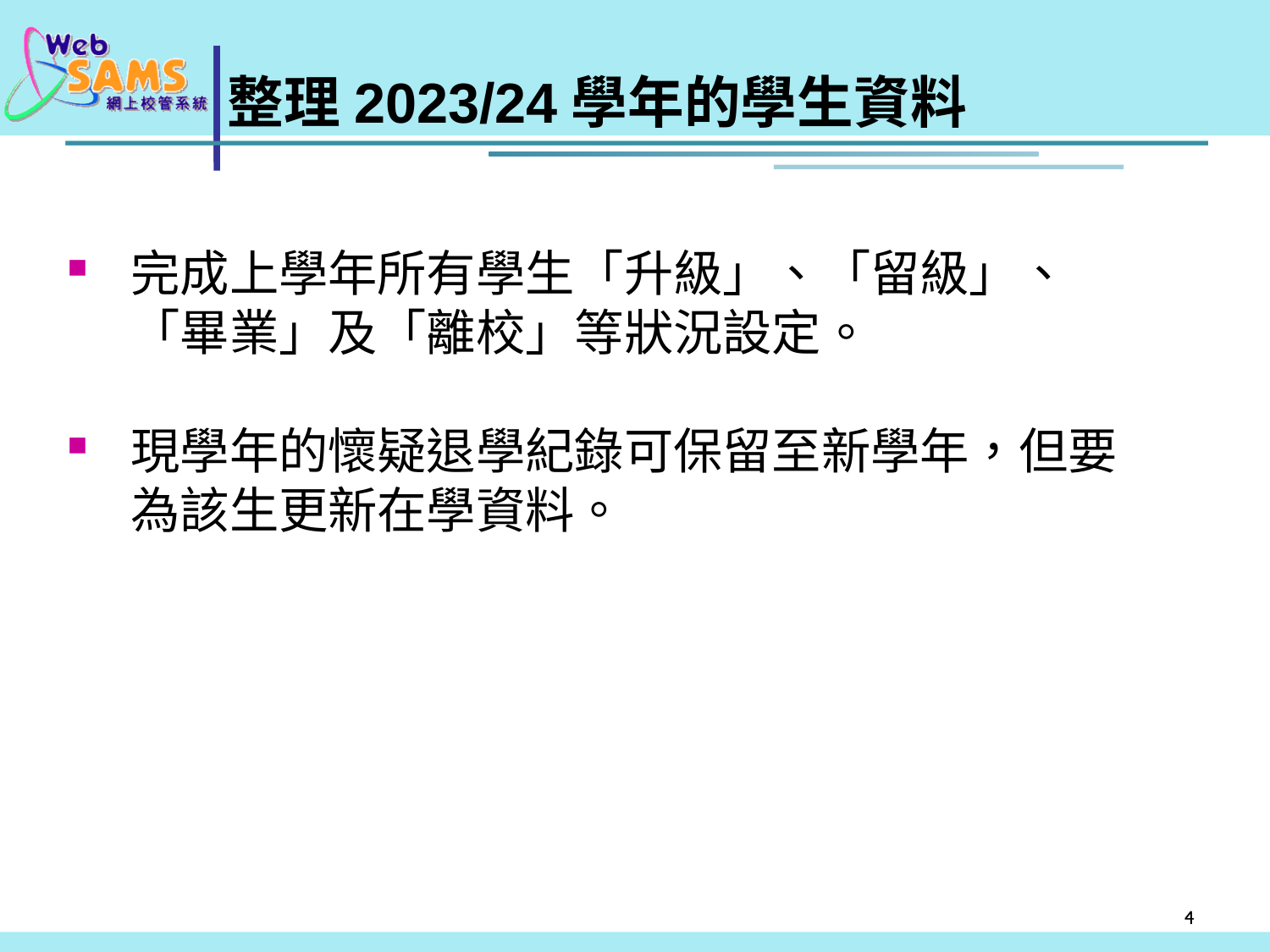

# 整理2023/24學年的學生資料
完成上學年所有學生「升級」、「留級」、「畢業」及「離校」等狀況設定。

現學年的懷疑退學紀錄可保留至新學年，但要為該生更新在學資料。

4